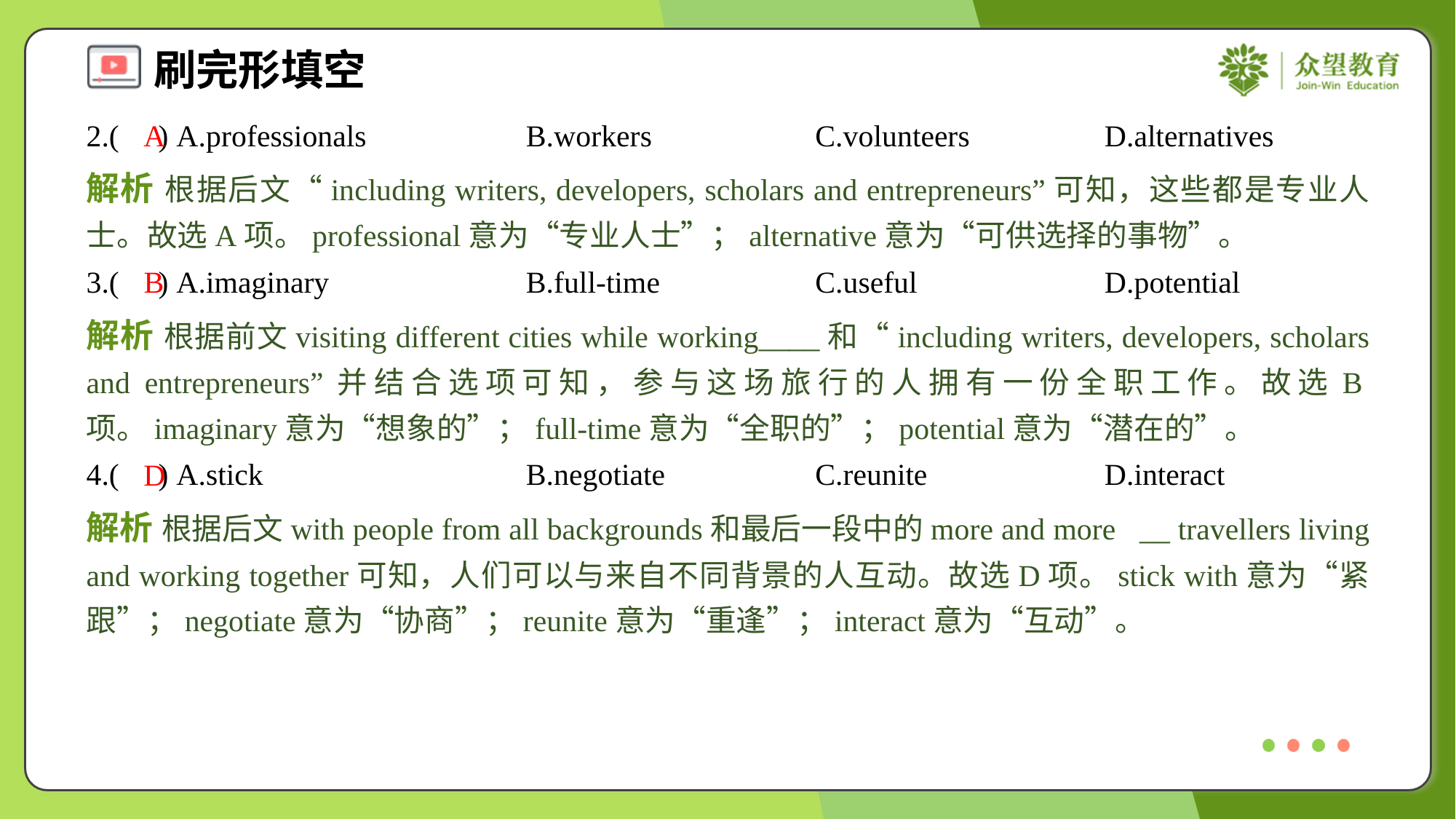

2.(     ) A.professionals	B.workers	C.volunteers	D.alternatives
A
解析 根据后文“including writers, developers, scholars and entrepreneurs”可知，这些都是专业人士。故选A项。professional意为“专业人士”；alternative意为“可供选择的事物”。
3.(     ) A.imaginary	B.full-time	C.useful	D.potential
B
解析 根据前文visiting different cities while working____和“including writers, developers, scholars and entrepreneurs”并结合选项可知，参与这场旅行的人拥有一份全职工作。故选B项。imaginary意为“想象的”；full-time意为“全职的”；potential意为“潜在的”。
4.(     ) A.stick	B.negotiate	C.reunite	D.interact
D
解析 根据后文with people from all backgrounds和最后一段中的more and more   __ travellers living and working together可知，人们可以与来自不同背景的人互动。故选D项。stick with意为“紧跟”；negotiate意为“协商”；reunite意为“重逢”；interact意为“互动”。